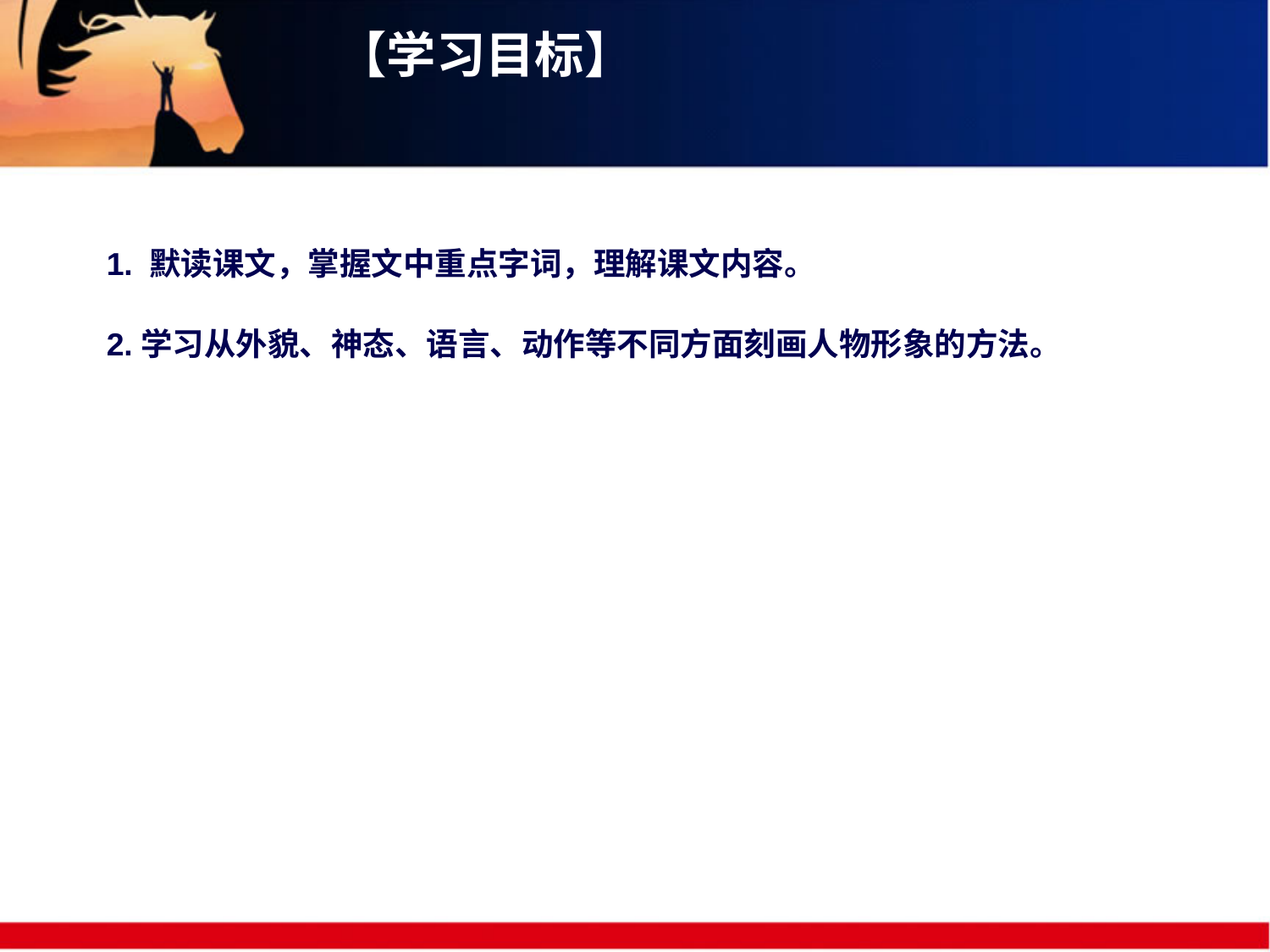

# 【学习目标】

 1. 默读课文，掌握文中重点字词，理解课文内容。
 2.学习从外貌、神态、语言、动作等不同方面刻画人物形象的方法。